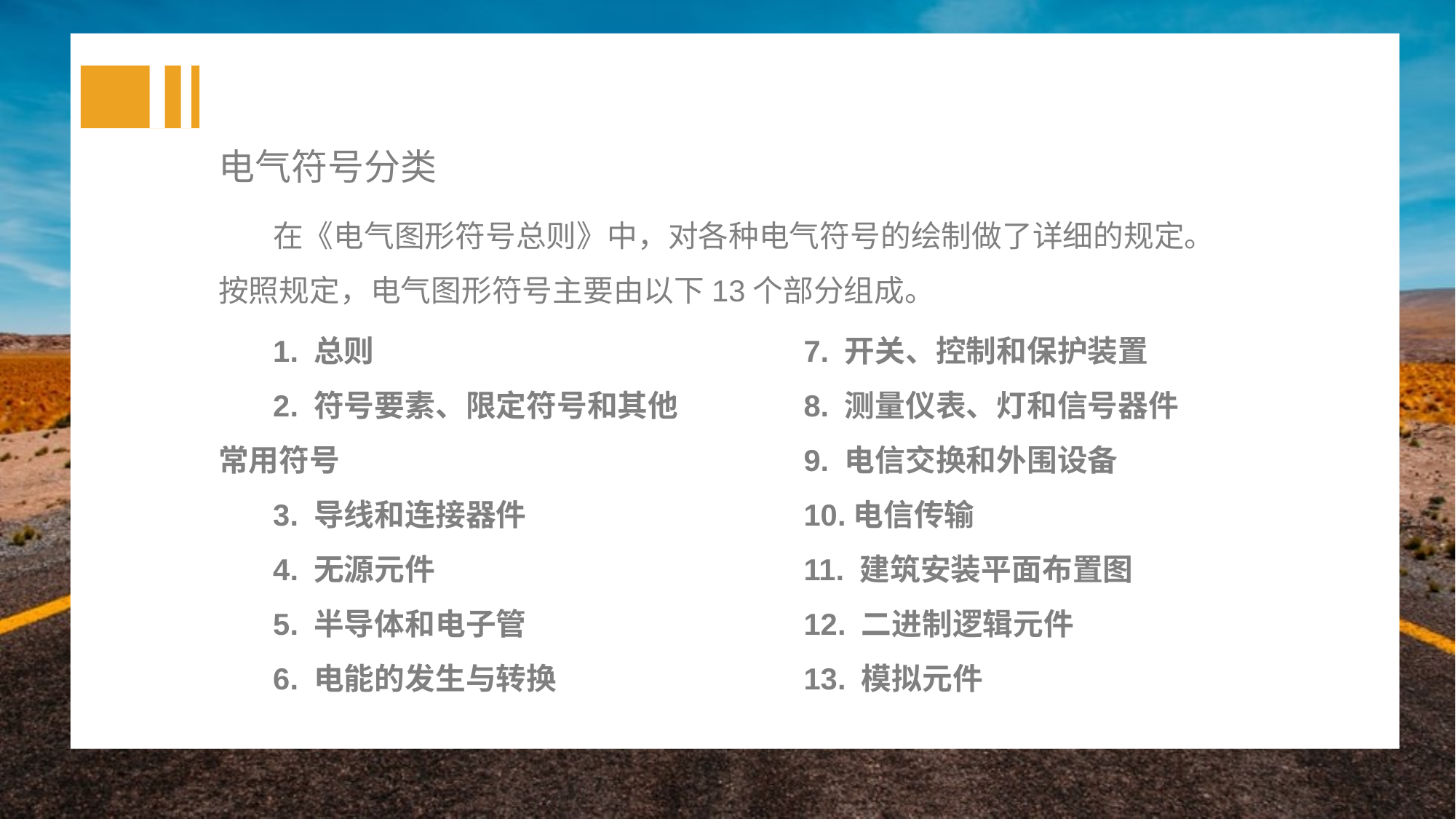

电气符号分类
在《电气图形符号总则》中，对各种电气符号的绘制做了详细的规定。按照规定，电气图形符号主要由以下13个部分组成。
1. 总则
2. 符号要素、限定符号和其他常用符号
3. 导线和连接器件
4. 无源元件
5. 半导体和电子管
6. 电能的发生与转换
7. 开关、控制和保护装置
8. 测量仪表、灯和信号器件
9. 电信交换和外围设备
10.电信传输
11. 建筑安装平面布置图
12. 二进制逻辑元件
13. 模拟元件